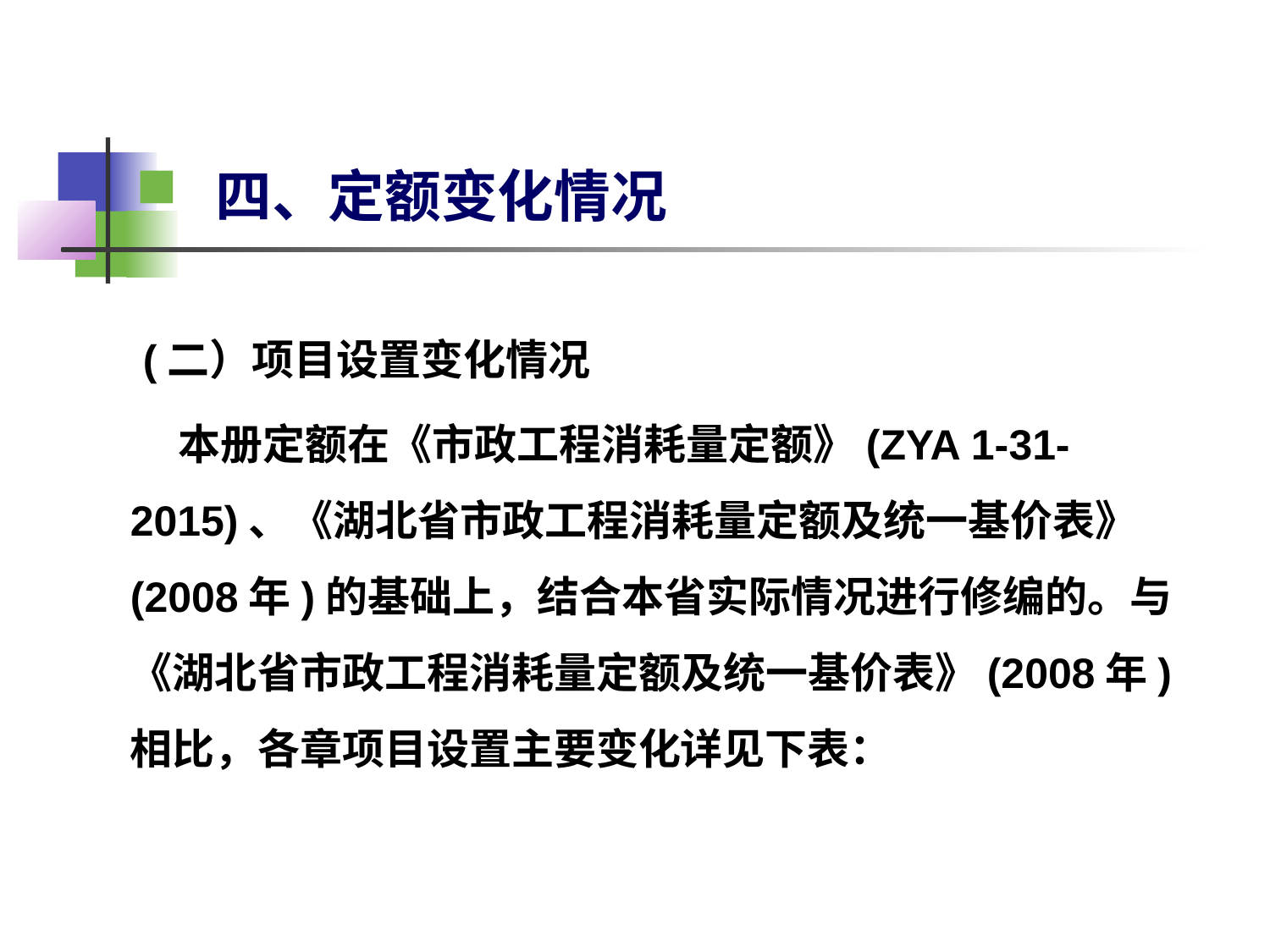

# 四、定额变化情况
 (二）项目设置变化情况
    本册定额在《市政工程消耗量定额》(ZYA 1-31-2015)、《湖北省市政工程消耗量定额及统一基价表》(2008年)的基础上，结合本省实际情况进行修编的。与《湖北省市政工程消耗量定额及统一基价表》(2008年)相比，各章项目设置主要变化详见下表：